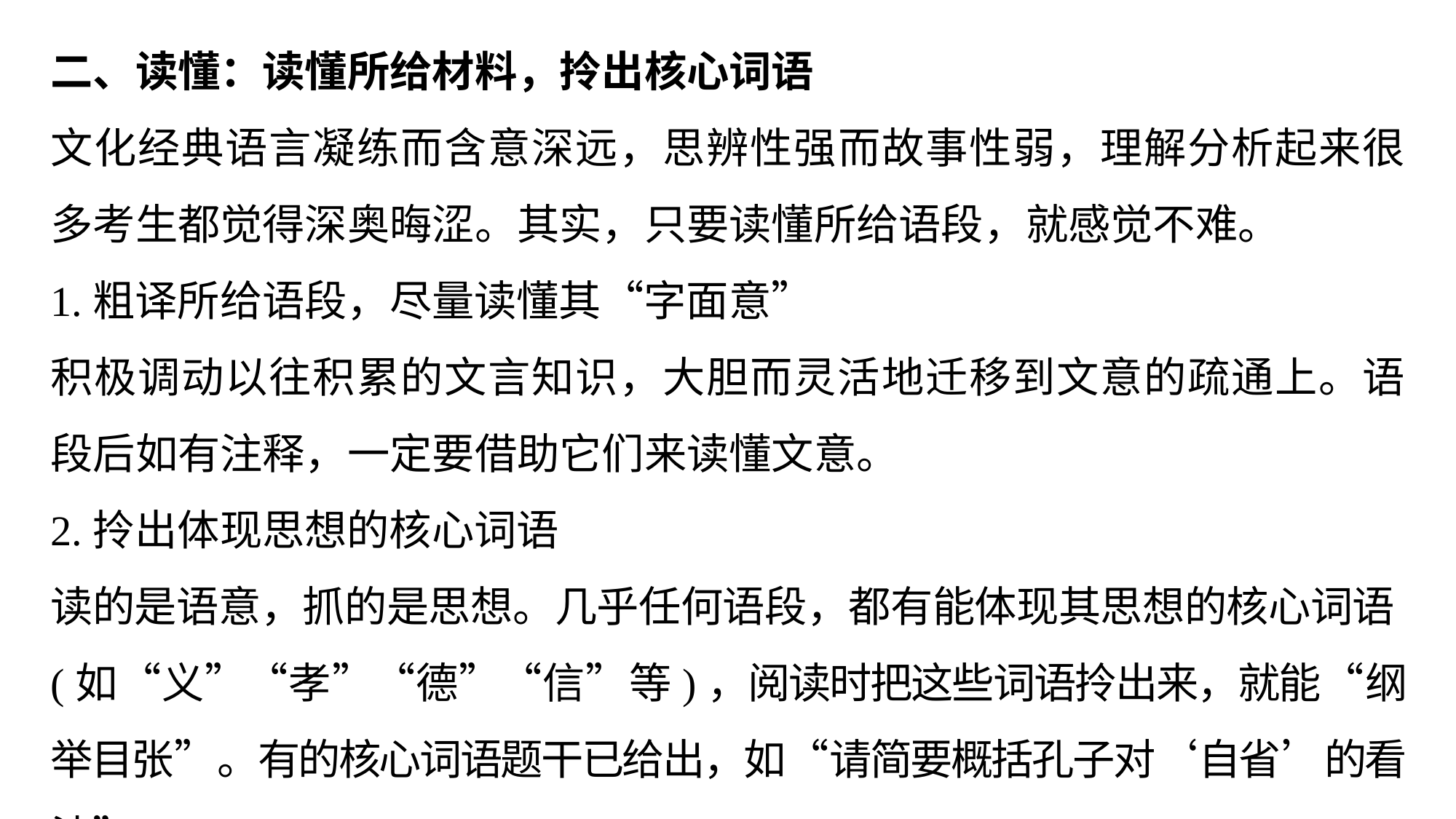

二、读懂：读懂所给材料，拎出核心词语
文化经典语言凝练而含意深远，思辨性强而故事性弱，理解分析起来很多考生都觉得深奥晦涩。其实，只要读懂所给语段，就感觉不难。
1.粗译所给语段，尽量读懂其“字面意”
积极调动以往积累的文言知识，大胆而灵活地迁移到文意的疏通上。语段后如有注释，一定要借助它们来读懂文意。
2.拎出体现思想的核心词语
读的是语意，抓的是思想。几乎任何语段，都有能体现其思想的核心词语(如“义”“孝”“德”“信”等)，阅读时把这些词语拎出来，就能“纲举目张”。有的核心词语题干已给出，如“请简要概括孔子对‘自省’的看法”。